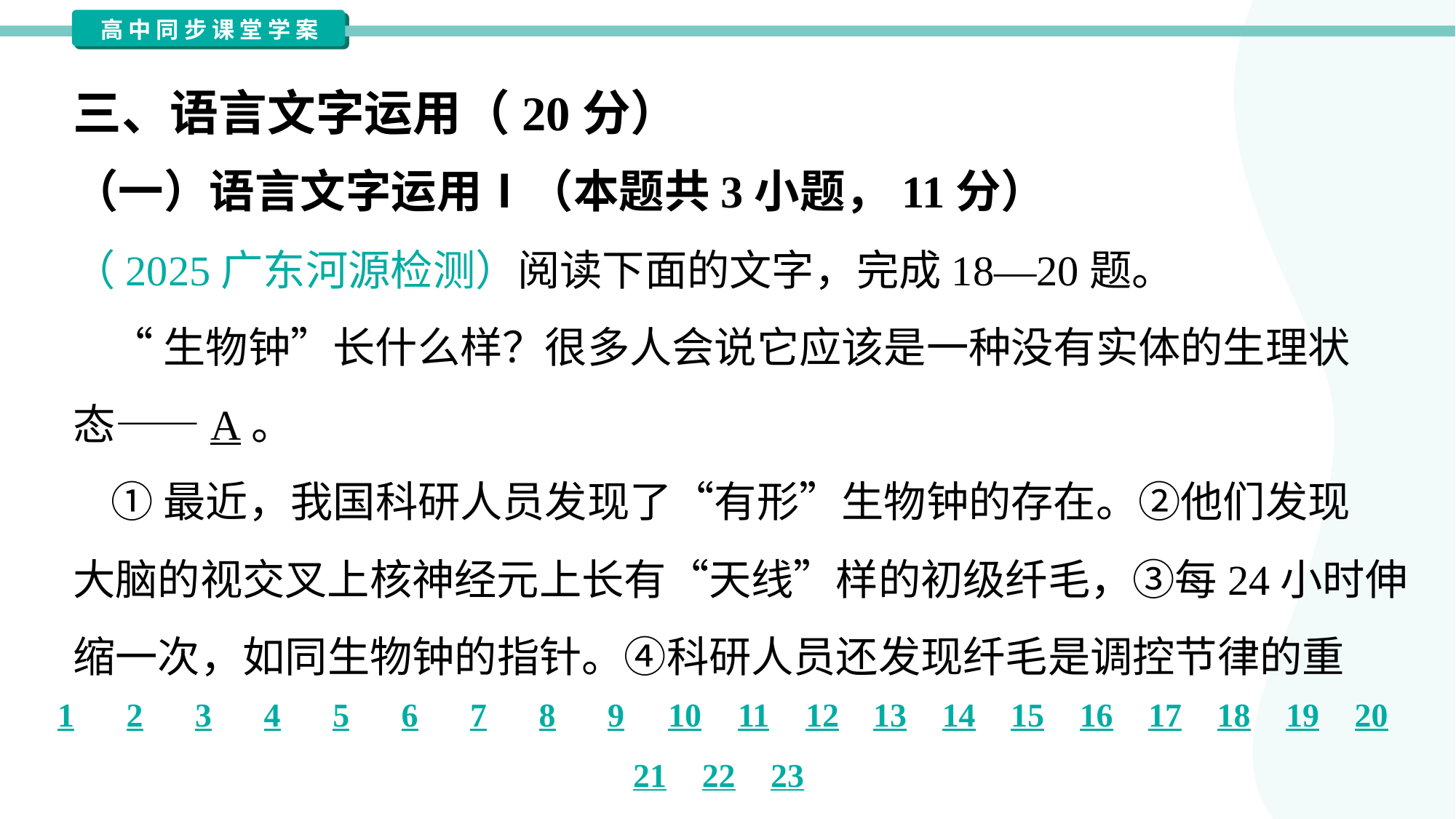

三、语言文字运用（20分）
（一）语言文字运用Ⅰ（本题共3小题，11分）
（2025广东河源检测）阅读下面的文字，完成18—20题。
    “生物钟”长什么样？很多人会说它应该是一种没有实体的生理状
态——A。
    ①最近，我国科研人员发现了“有形”生物钟的存在。②他们发现
大脑的视交叉上核神经元上长有“天线”样的初级纤毛，③每24小时伸
缩一次，如同生物钟的指针。④科研人员还发现纤毛是调控节律的重